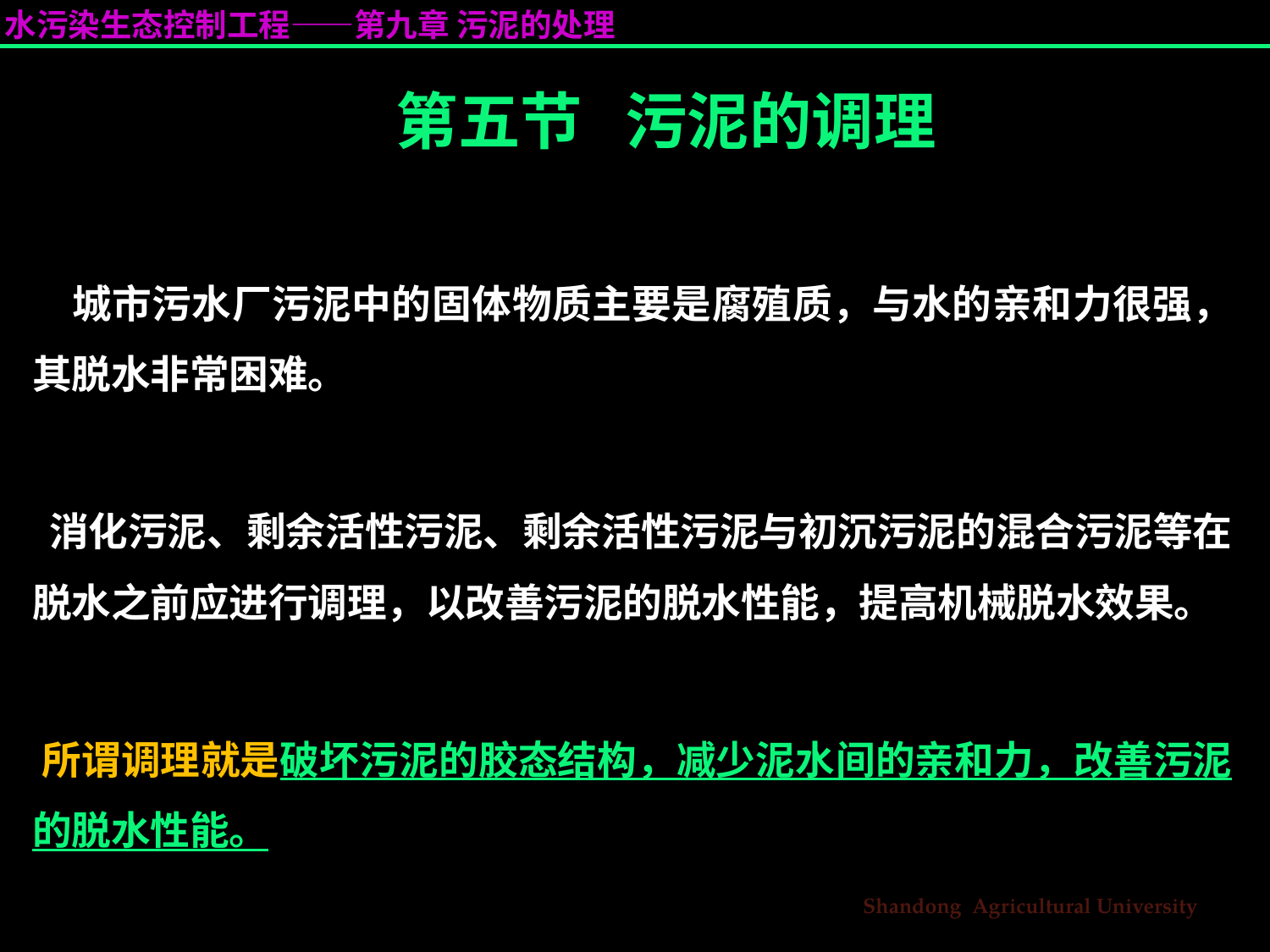

第五节   污泥的调理

        城市污水厂污泥中的固体物质主要是腐殖质，与水的亲和力很强，其脱水非常困难。

      消化污泥、剩余活性污泥、剩余活性污泥与初沉污泥的混合污泥等在脱水之前应进行调理，以改善污泥的脱水性能，提高机械脱水效果。

     所谓调理就是破坏污泥的胶态结构，减少泥水间的亲和力，改善污泥的脱水性能。